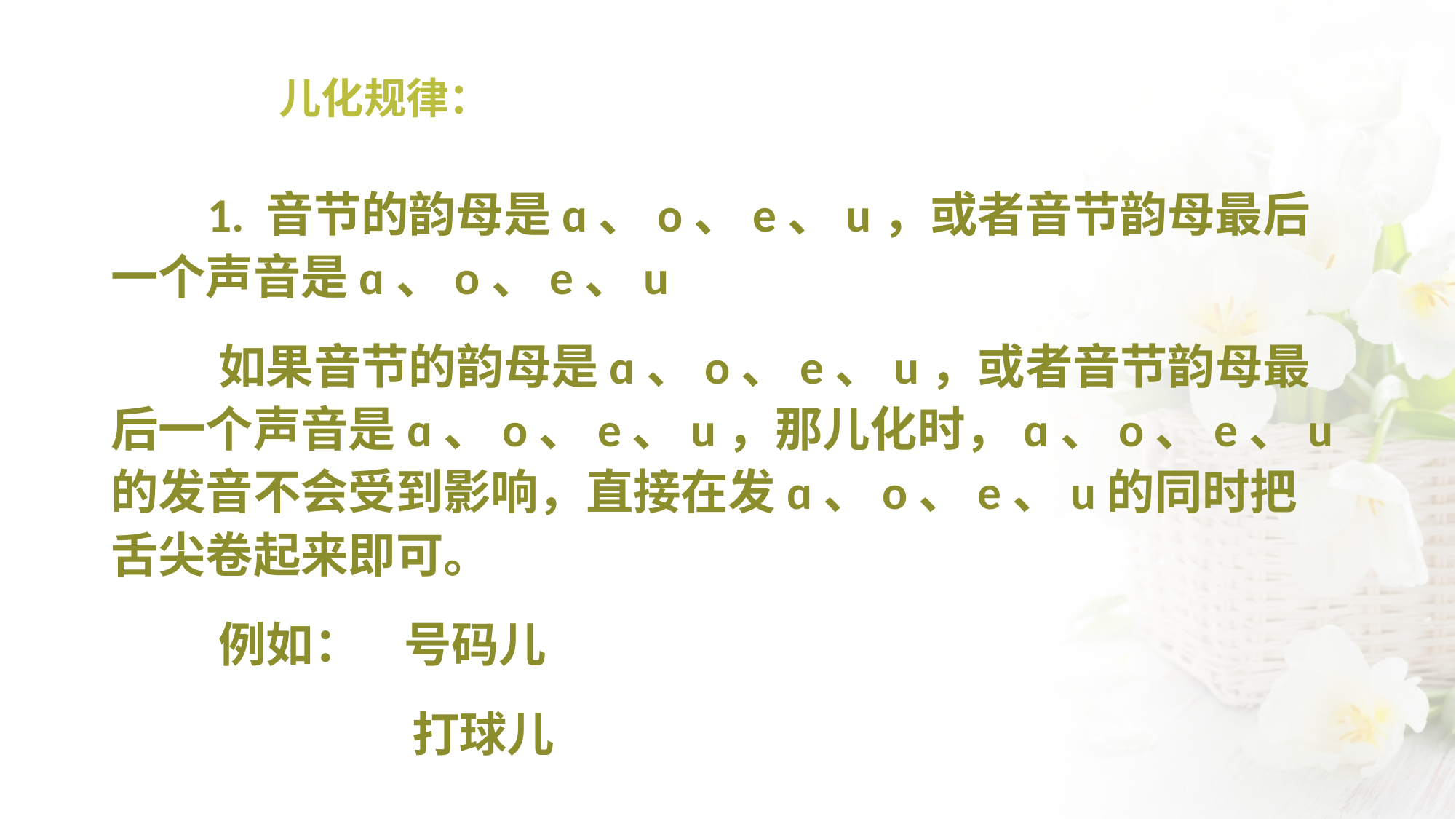

# 儿化规律：
         1. 音节的韵母是ɑ、o、e、u，或者音节韵母最后一个声音是ɑ、o、e、u
         如果音节的韵母是ɑ、o、e、u，或者音节韵母最后一个声音是ɑ、o、e、u，那儿化时，ɑ、o、e、u的发音不会受到影响，直接在发ɑ、o、e、u的同时把舌尖卷起来即可。
         例如：    号码儿
                           打球儿